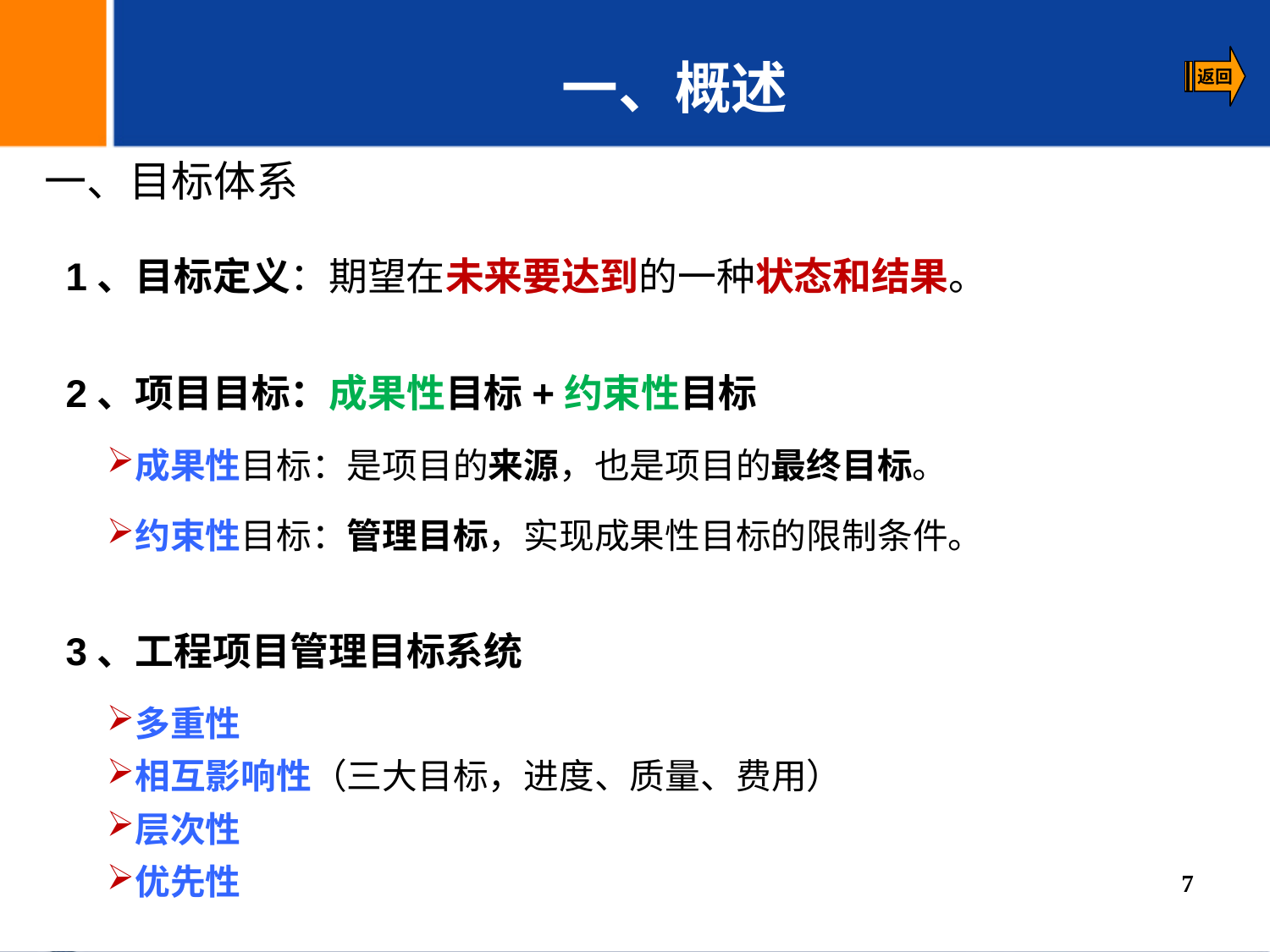

一、概述
一、目标体系

  1、目标定义：期望在未来要达到的一种状态和结果。

  2、项目目标：成果性目标+约束性目标
成果性目标：是项目的来源，也是项目的最终目标。
约束性目标：管理目标，实现成果性目标的限制条件。

  3、工程项目管理目标系统
多重性
相互影响性（三大目标，进度、质量、费用）
层次性
优先性

7